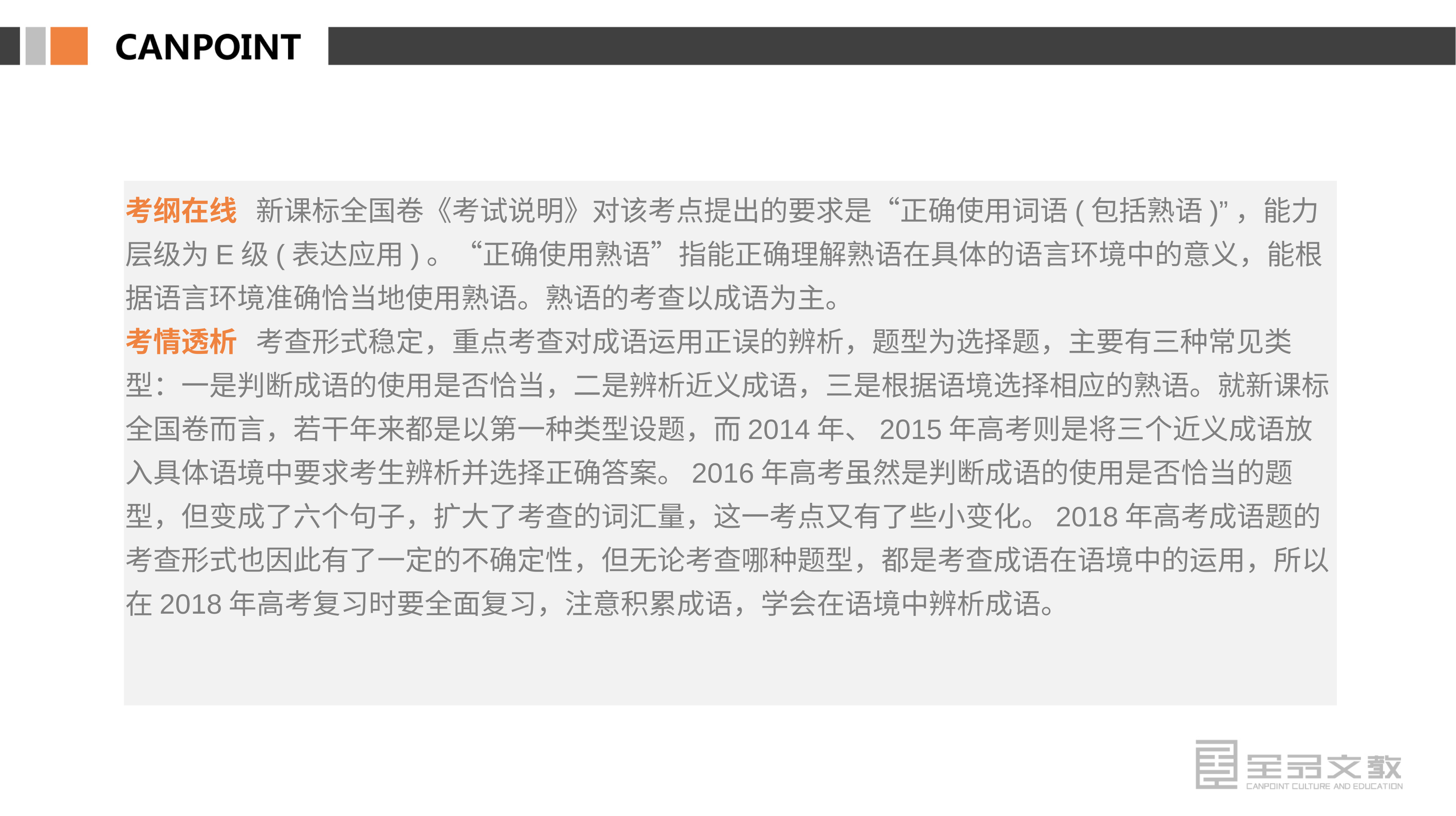

考纲在线   新课标全国卷《考试说明》对该考点提出的要求是“正确使用词语(包括熟语)”，能力层级为E级(表达应用)。“正确使用熟语”指能正确理解熟语在具体的语言环境中的意义，能根据语言环境准确恰当地使用熟语。熟语的考查以成语为主。
考情透析   考查形式稳定，重点考查对成语运用正误的辨析，题型为选择题，主要有三种常见类型：一是判断成语的使用是否恰当，二是辨析近义成语，三是根据语境选择相应的熟语。就新课标全国卷而言，若干年来都是以第一种类型设题，而2014年、2015年高考则是将三个近义成语放入具体语境中要求考生辨析并选择正确答案。2016年高考虽然是判断成语的使用是否恰当的题型，但变成了六个句子，扩大了考查的词汇量，这一考点又有了些小变化。2018年高考成语题的考查形式也因此有了一定的不确定性，但无论考查哪种题型，都是考查成语在语境中的运用，所以在2018年高考复习时要全面复习，注意积累成语，学会在语境中辨析成语。